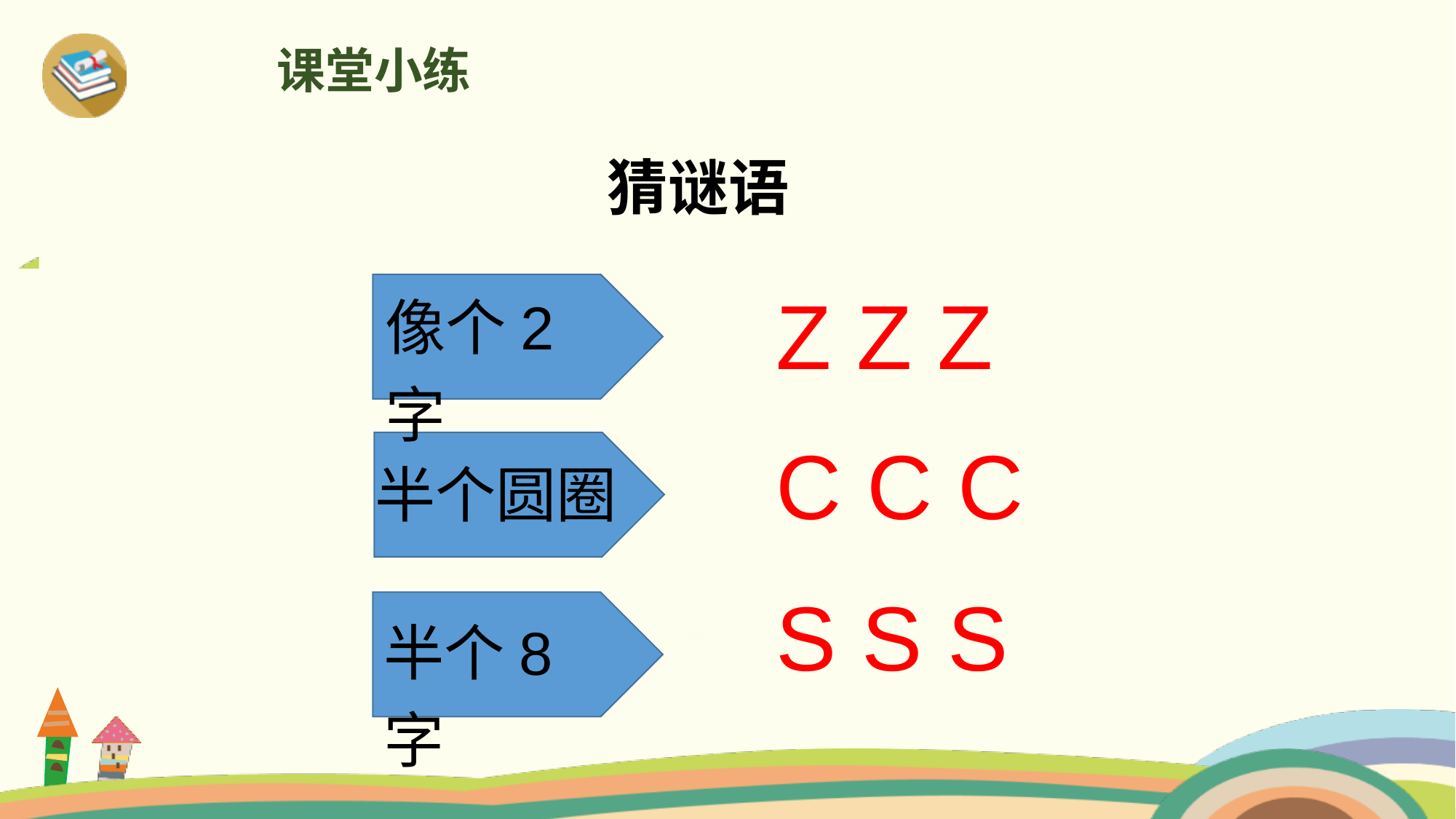

课堂小练
猜谜语
像个2字
Z Z Z

C C C

半个圆圈
S S S

半个8字